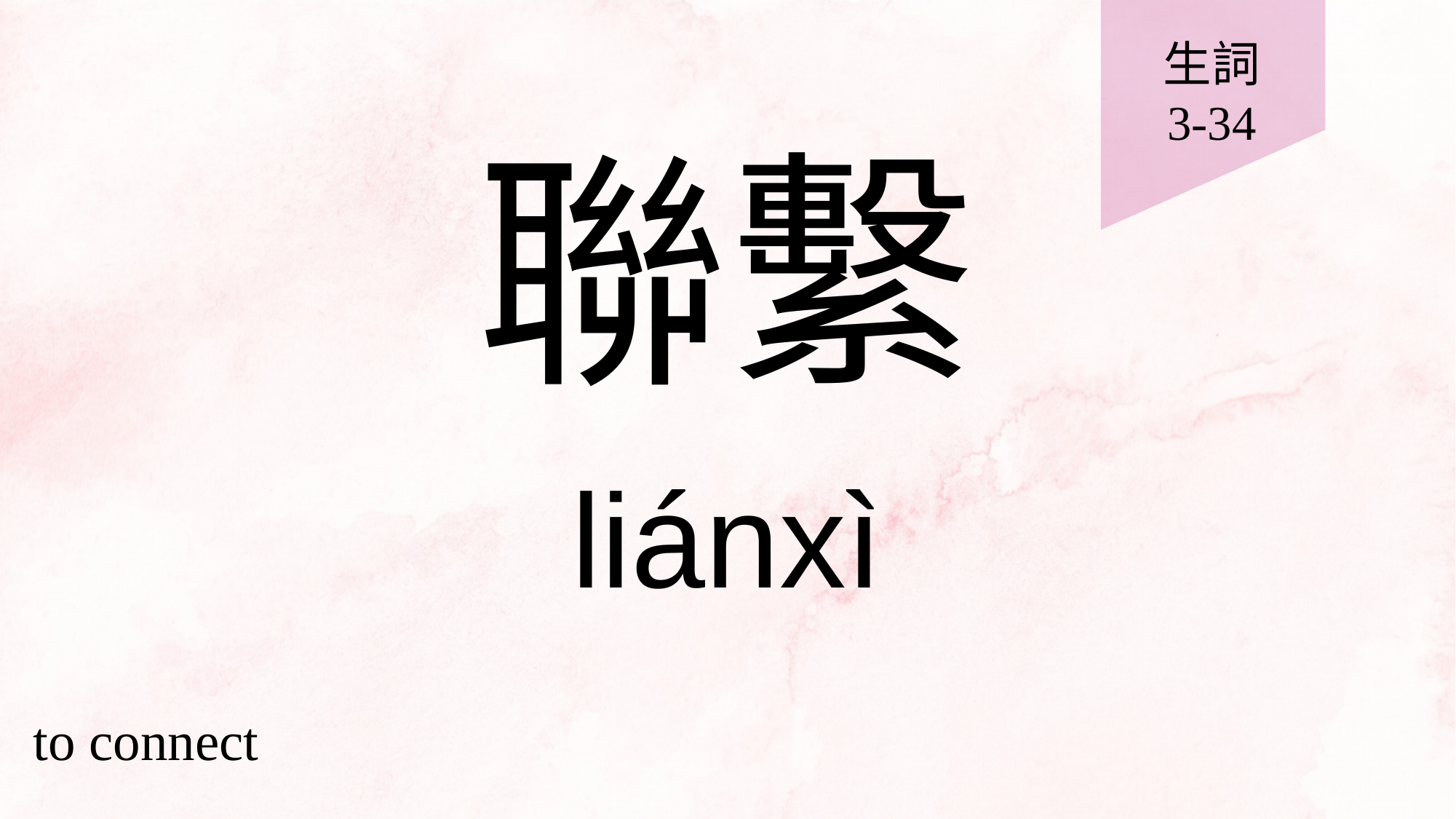

生詞
3-34
# 聯繫
liánxì
to connect